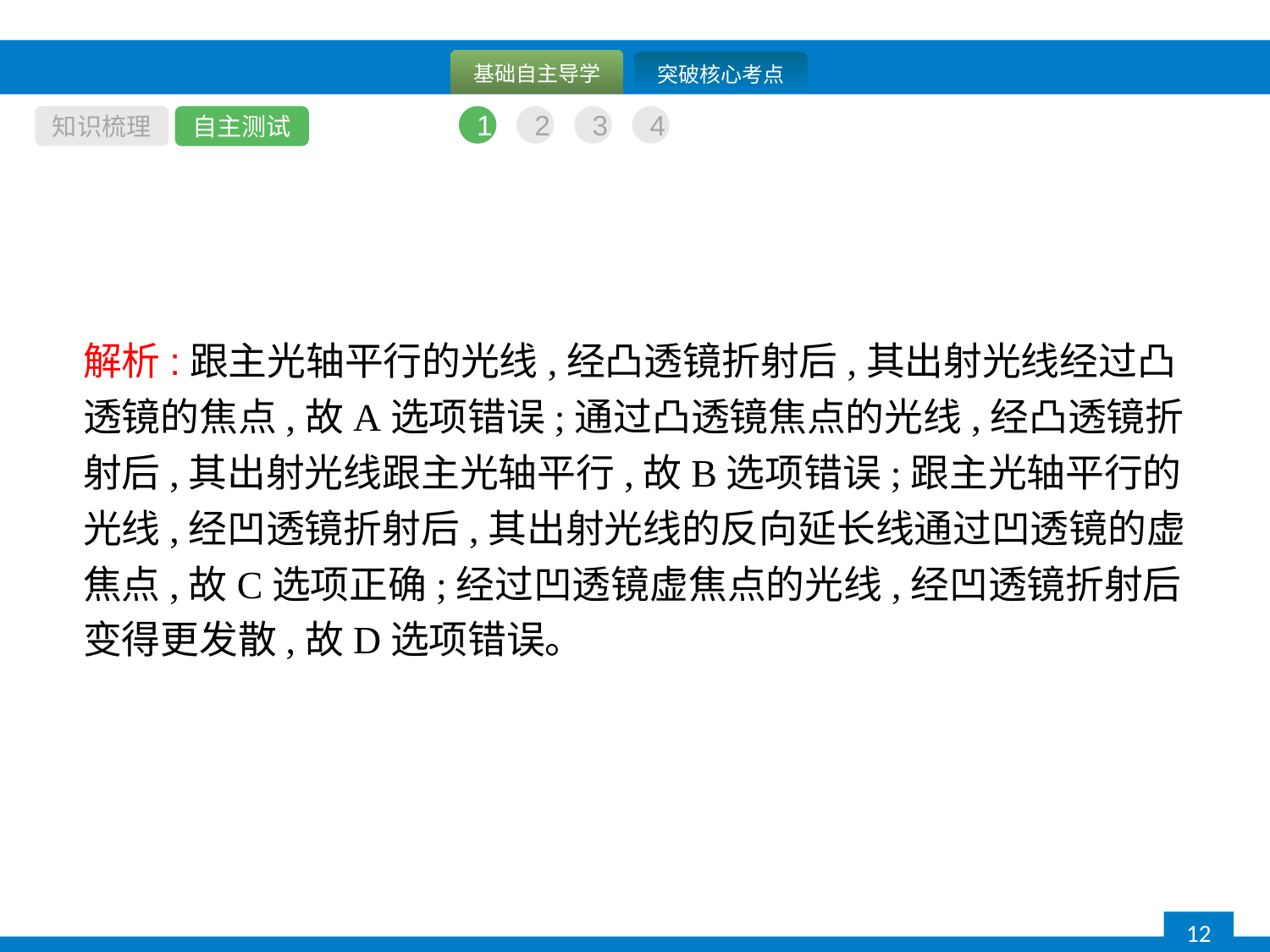

知识梳理
自主测试
1
2
3
4
解析:跟主光轴平行的光线,经凸透镜折射后,其出射光线经过凸透镜的焦点,故A选项错误;通过凸透镜焦点的光线,经凸透镜折射后,其出射光线跟主光轴平行,故B选项错误;跟主光轴平行的光线,经凹透镜折射后,其出射光线的反向延长线通过凹透镜的虚焦点,故C选项正确;经过凹透镜虚焦点的光线,经凹透镜折射后变得更发散,故D选项错误。